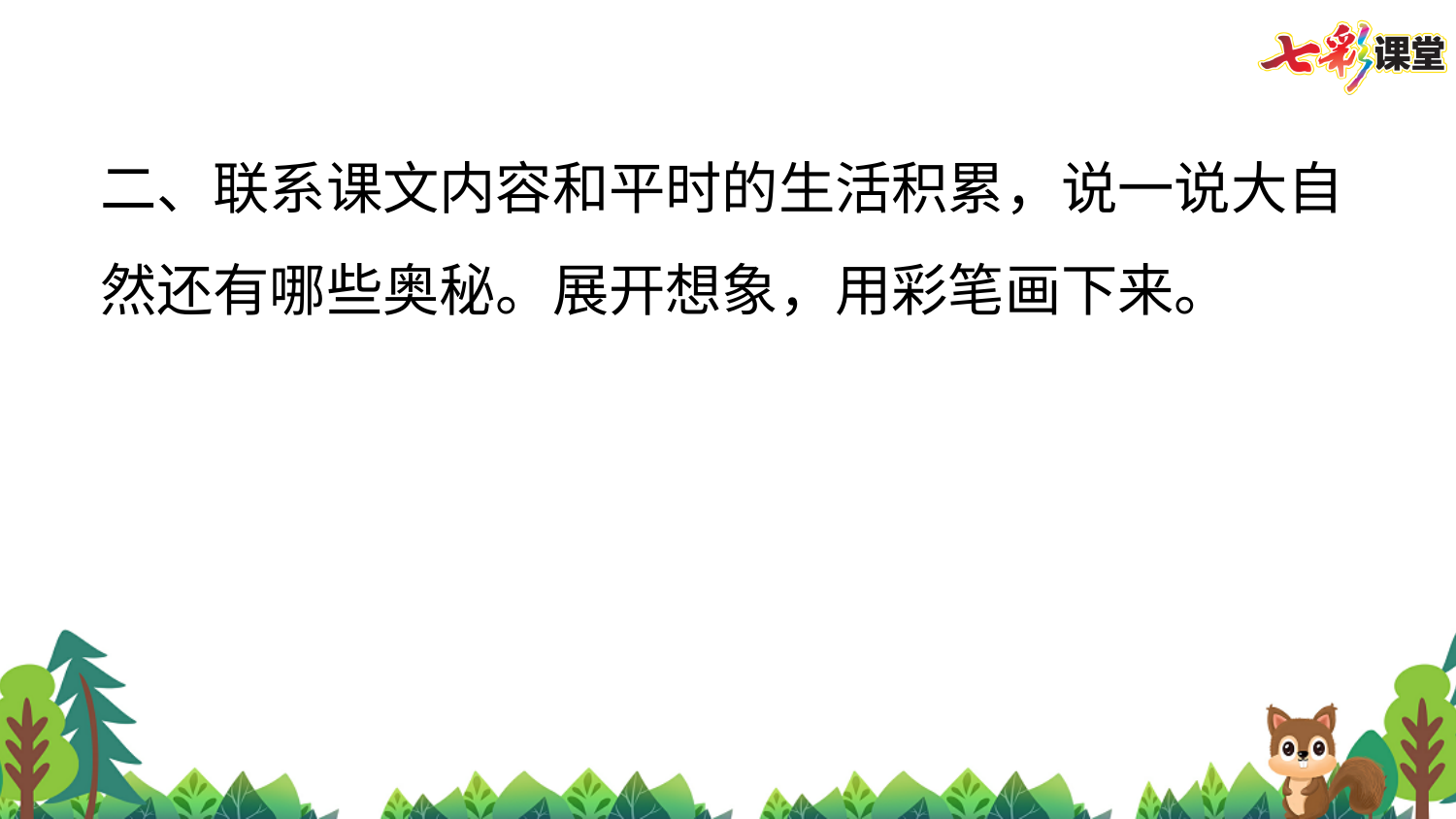

二、联系课文内容和平时的生活积累，说一说大自然还有哪些奥秘。展开想象，用彩笔画下来。